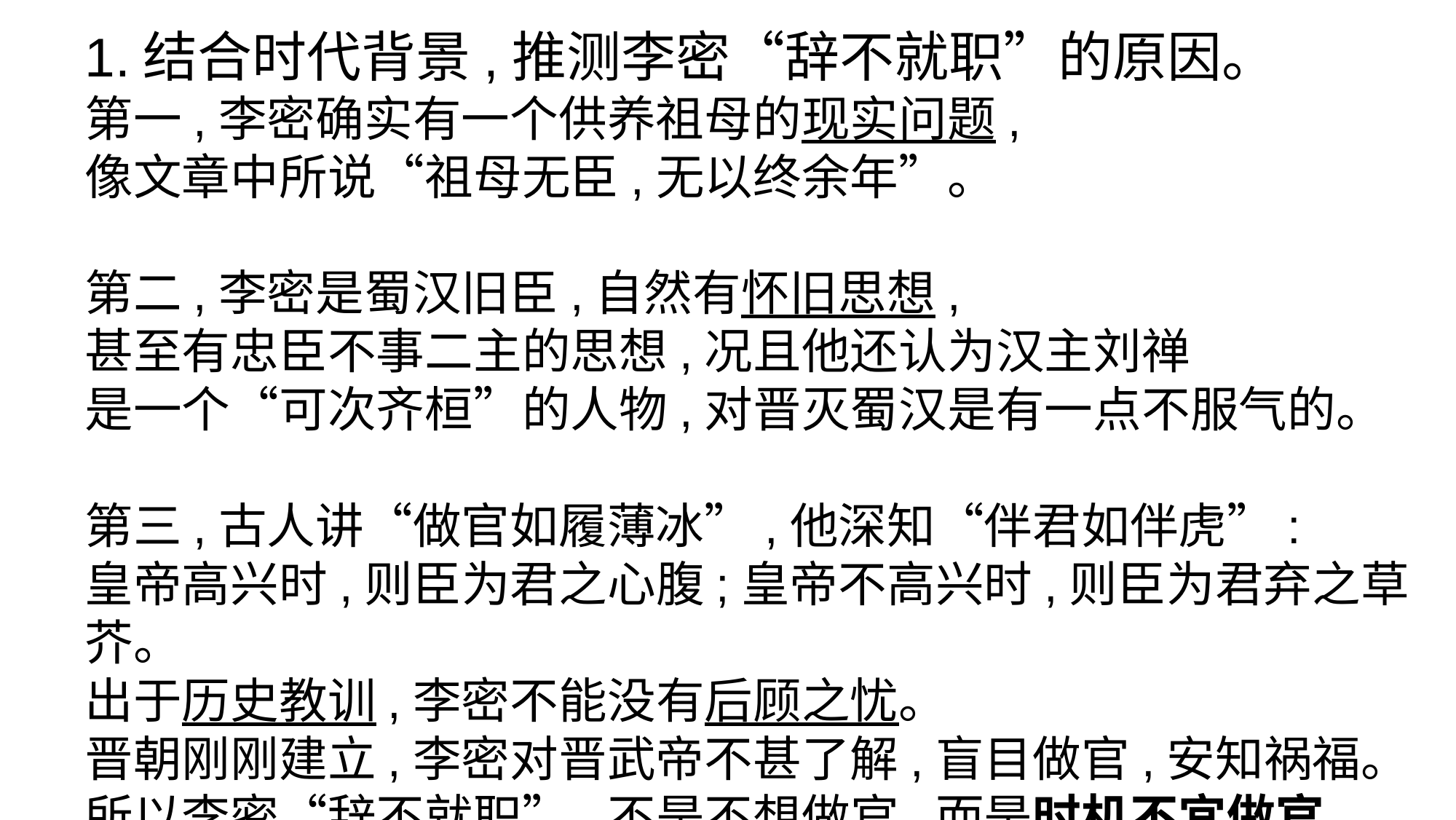

1.结合时代背景,推测李密“辞不就职”的原因。
第一,李密确实有一个供养祖母的现实问题,
像文章中所说“祖母无臣,无以终余年”。

第二,李密是蜀汉旧臣,自然有怀旧思想,
甚至有忠臣不事二主的思想,况且他还认为汉主刘禅
是一个“可次齐桓”的人物,对晋灭蜀汉是有一点不服气的。

第三,古人讲“做官如履薄冰”,他深知“伴君如伴虎”:
皇帝高兴时,则臣为君之心腹;皇帝不高兴时,则臣为君弃之草芥。
出于历史教训,李密不能没有后顾之忧。
晋朝刚刚建立,李密对晋武帝不甚了解,盲目做官,安知祸福。
所以李密“辞不就职”,不是不想做官,而是时机不宜做官。